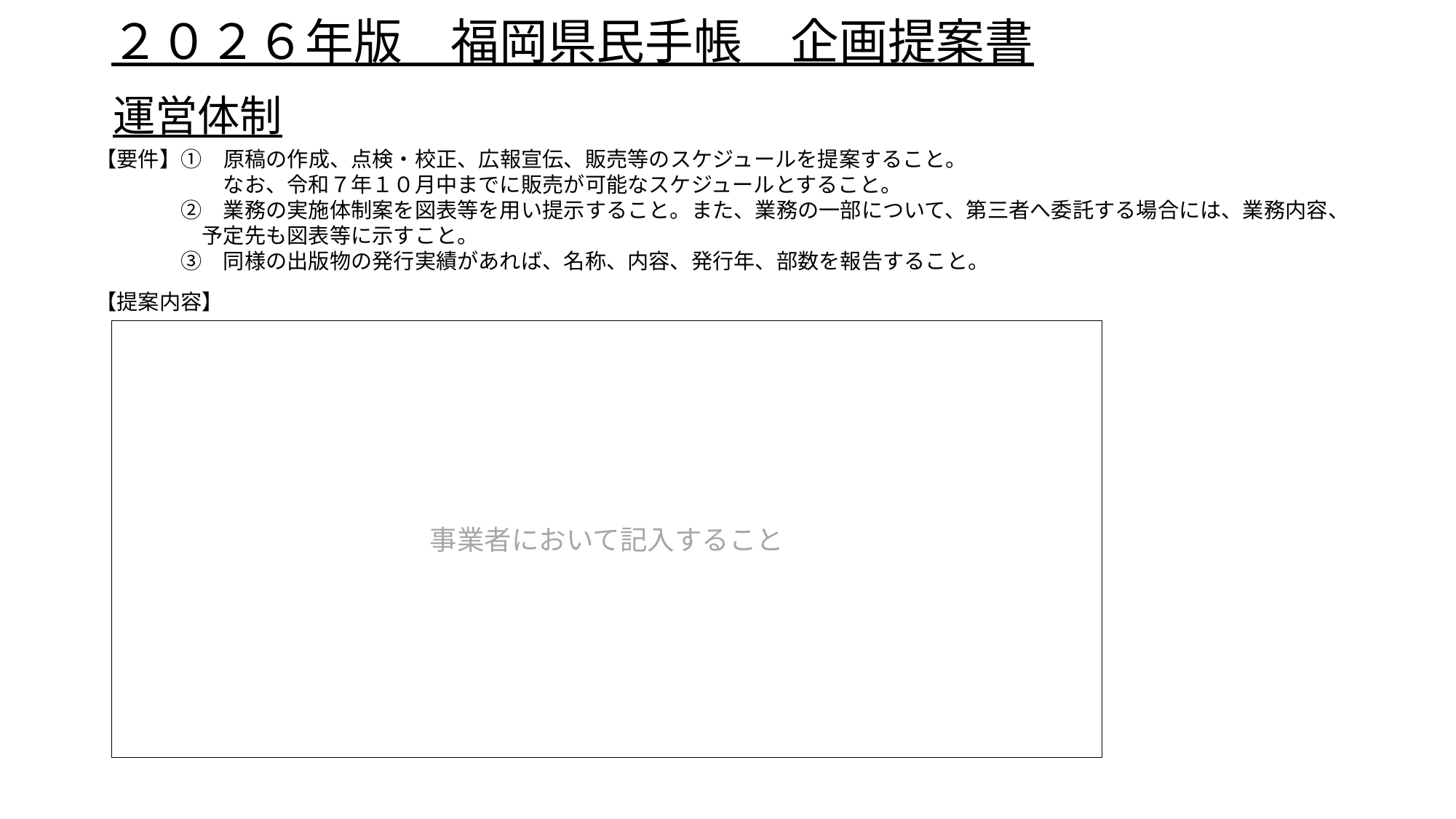

# ２０２６年版　福岡県民手帳　企画提案書
運営体制
【要件】①　原稿の作成、点検・校正、広報宣伝、販売等のスケジュールを提案すること。
　　　　　　なお、令和７年１０月中までに販売が可能なスケジュールとすること。
　　　　②　業務の実施体制案を図表等を用い提示すること。また、業務の一部について、第三者へ委託する場合には、業務内容、
　　　　　予定先も図表等に示すこと。
　　　　③　同様の出版物の発行実績があれば、名称、内容、発行年、部数を報告すること。

【提案内容】

事業者において記入すること